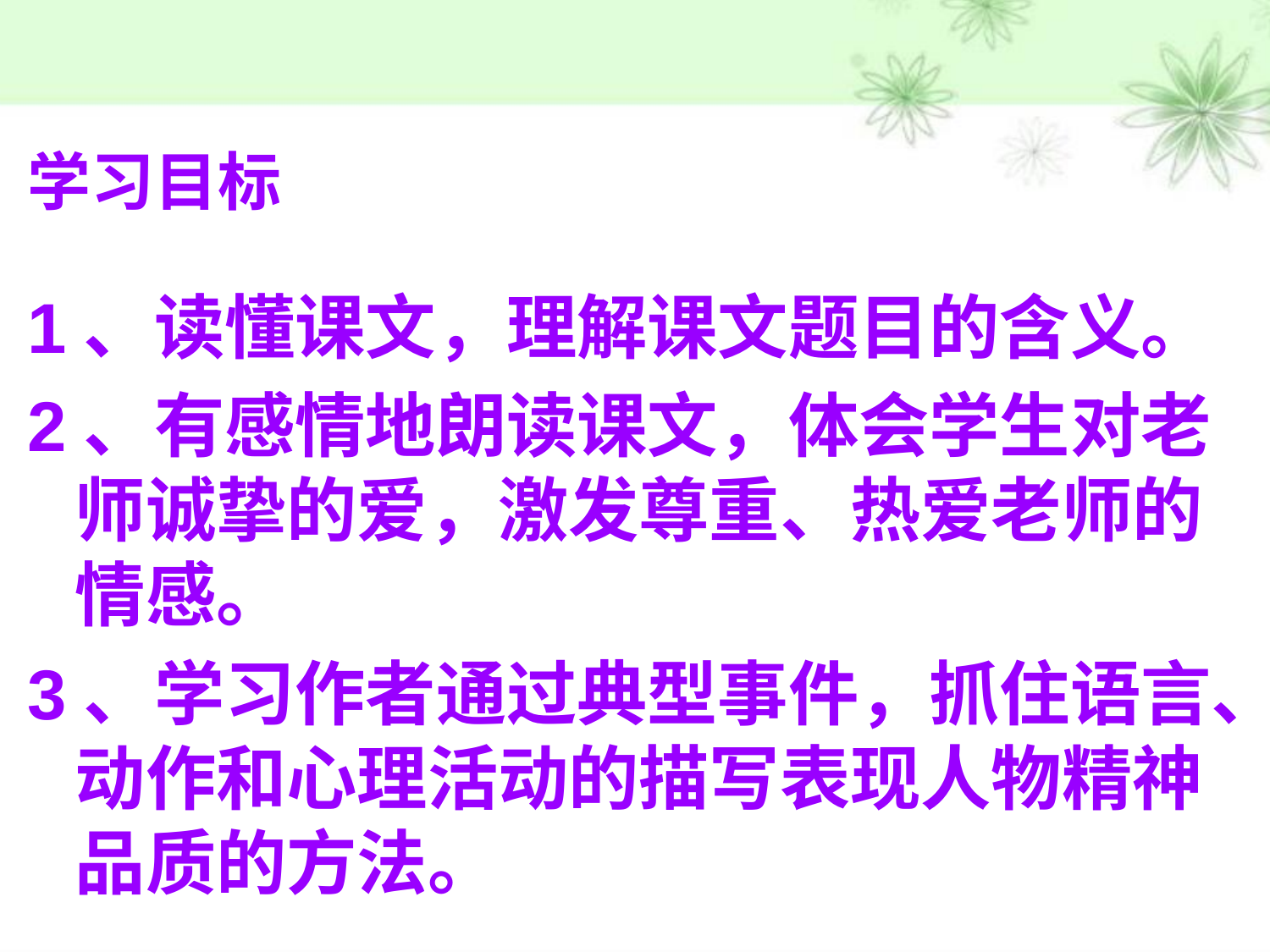

# 学习目标
1、读懂课文，理解课文题目的含义。
2、有感情地朗读课文，体会学生对老师诚挚的爱，激发尊重、热爱老师的情感。
3、学习作者通过典型事件，抓住语言、动作和心理活动的描写表现人物精神品质的方法。